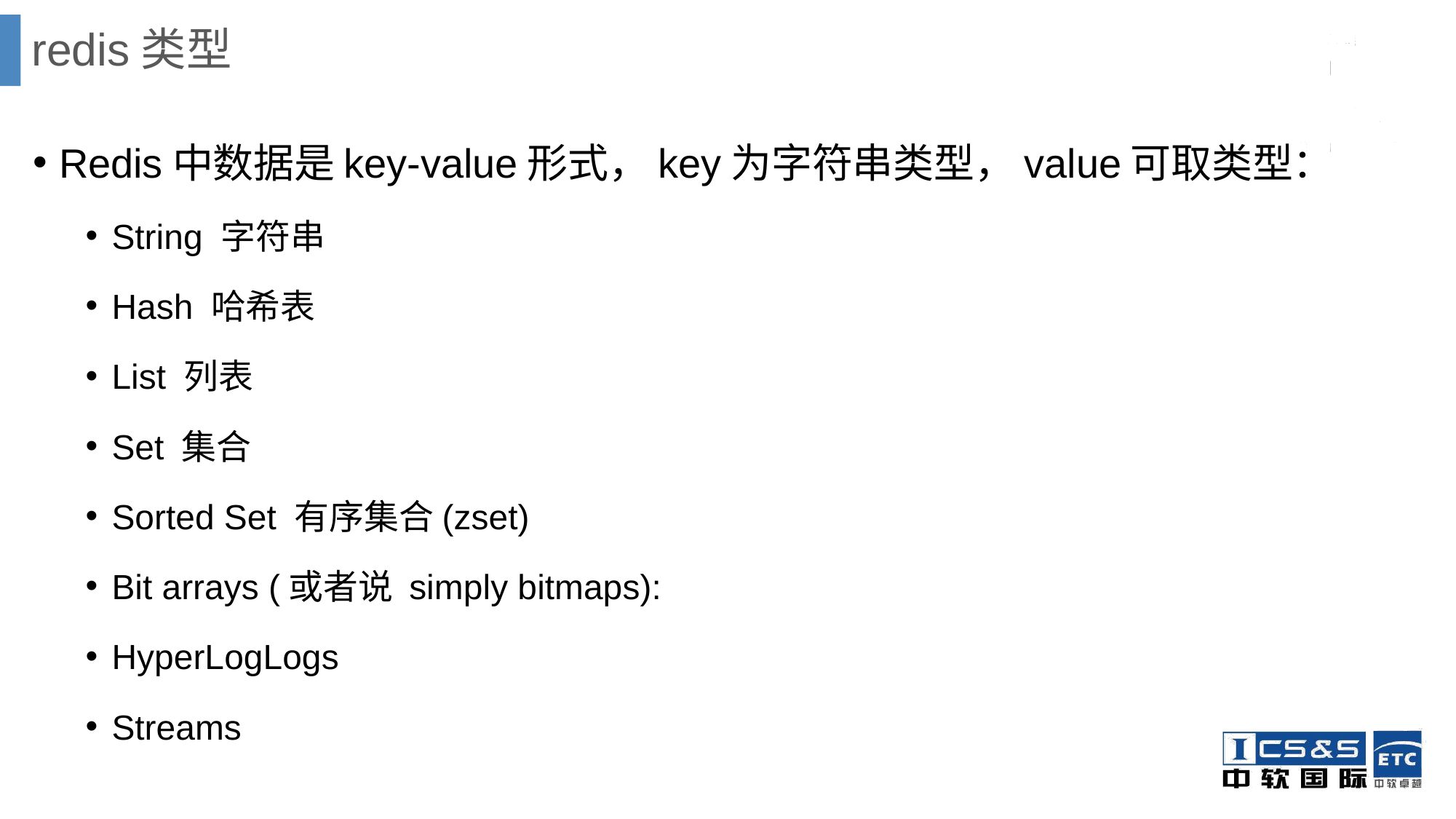

# redis类型
Redis中数据是key-value形式，key为字符串类型，value可取类型：
String 字符串
Hash 哈希表
List 列表
Set 集合
Sorted Set 有序集合(zset)
Bit arrays (或者说 simply bitmaps):
HyperLogLogs
Streams